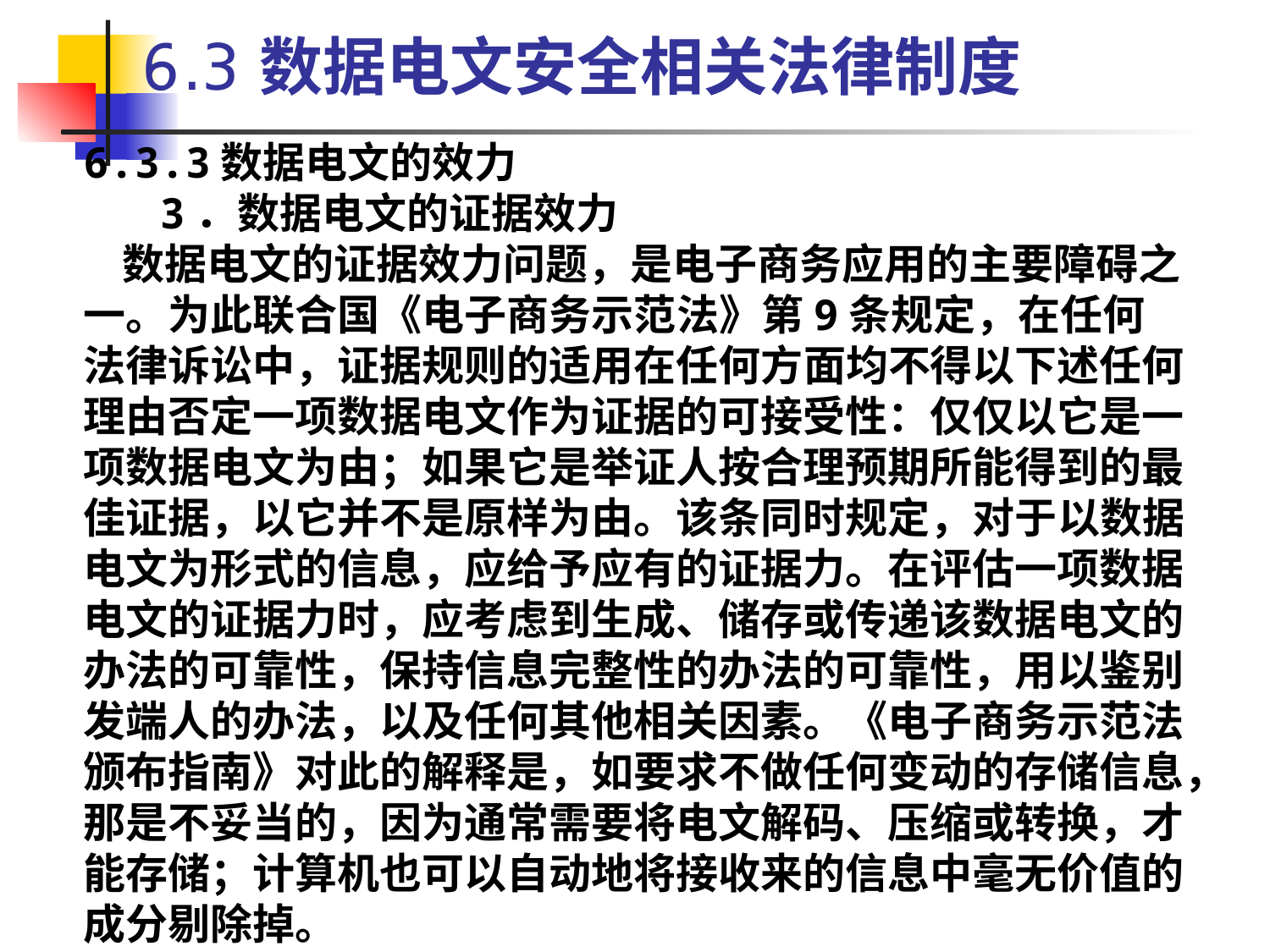

6.3数据电文安全相关法律制度
6.3.3数据电文的效力
   3．数据电文的证据效力
   数据电文的证据效力问题，是电子商务应用的主要障碍之一。为此联合国《电子商务示范法》第9条规定，在任何法律诉讼中，证据规则的适用在任何方面均不得以下述任何理由否定一项数据电文作为证据的可接受性：仅仅以它是一项数据电文为由；如果它是举证人按合理预期所能得到的最佳证据，以它并不是原样为由。该条同时规定，对于以数据电文为形式的信息，应给予应有的证据力。在评估一项数据电文的证据力时，应考虑到生成、储存或传递该数据电文的办法的可靠性，保持信息完整性的办法的可靠性，用以鉴别发端人的办法，以及任何其他相关因素。《电子商务示范法颁布指南》对此的解释是，如要求不做任何变动的存储信息，那是不妥当的，因为通常需要将电文解码、压缩或转换，才能存储；计算机也可以自动地将接收来的信息中毫无价值的成分剔除掉。